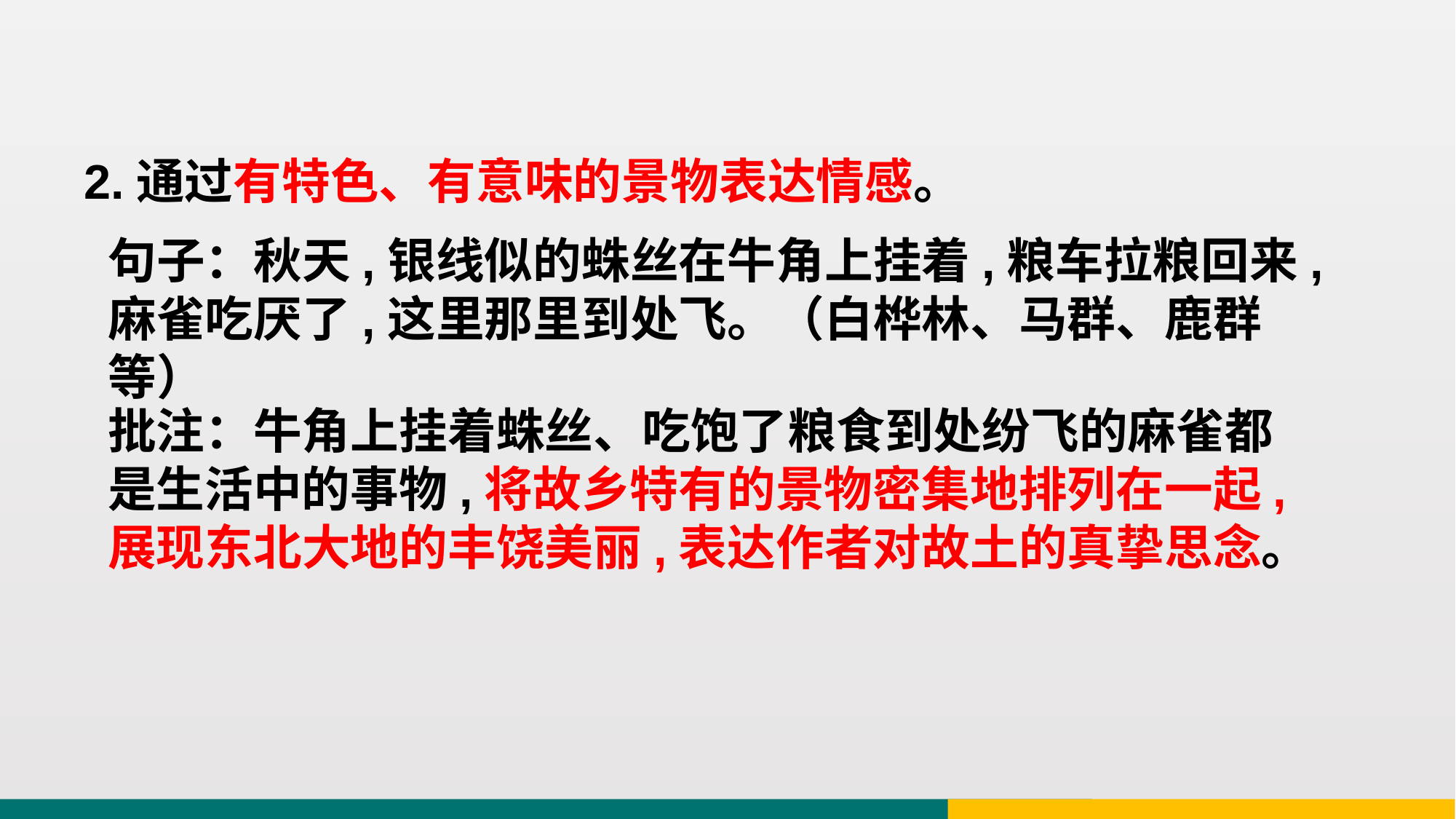

2.通过有特色、有意味的景物表达情感。
句子：秋天,银线似的蛛丝在牛角上挂着,粮车拉粮回来,麻雀吃厌了,这里那里到处飞。（白桦林、马群、鹿群等）
批注：牛角上挂着蛛丝、吃饱了粮食到处纷飞的麻雀都是生活中的事物,将故乡特有的景物密集地排列在一起,展现东北大地的丰饶美丽,表达作者对故土的真挚思念。